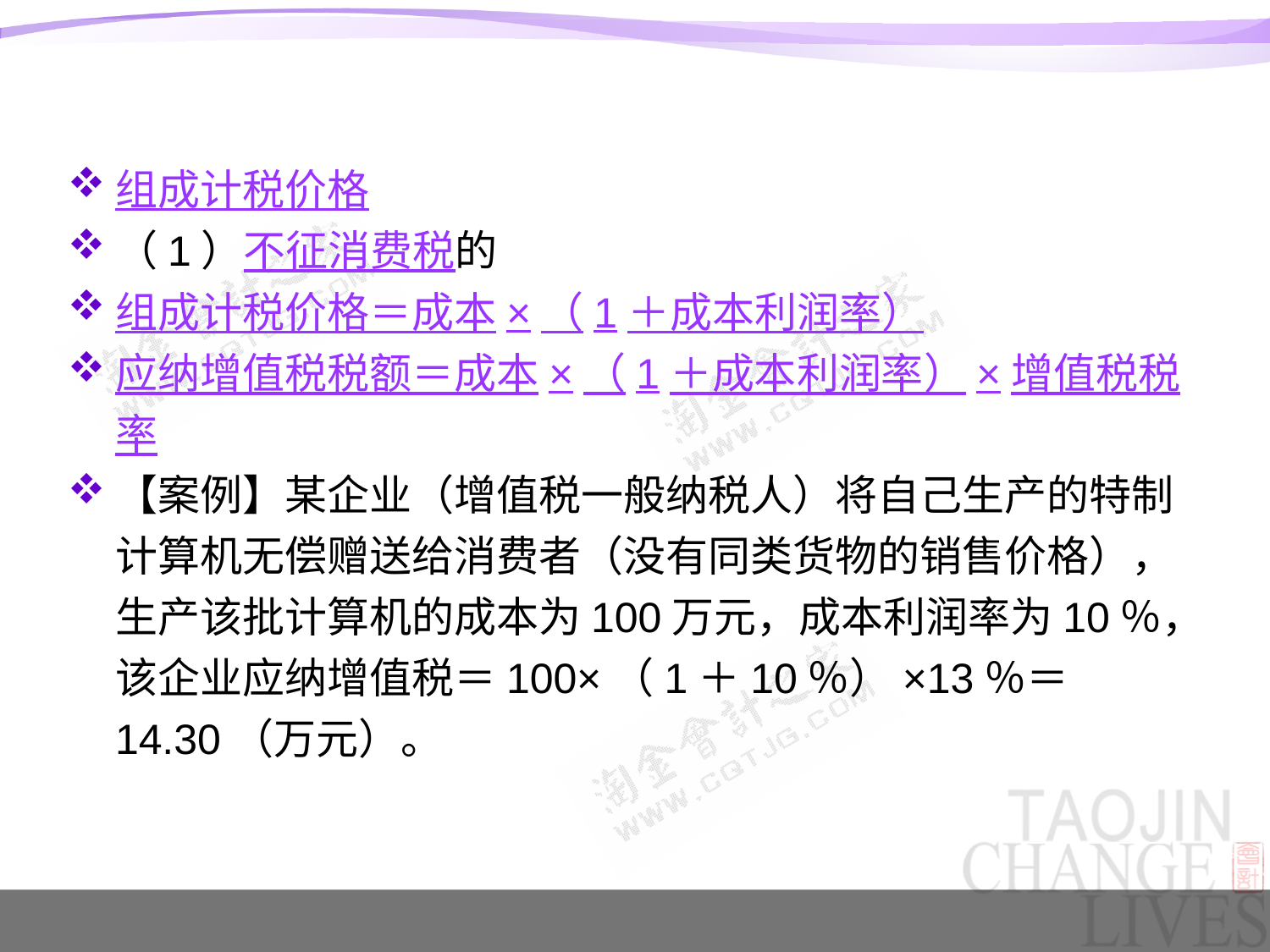

#
组成计税价格
（1）不征消费税的
组成计税价格＝成本×（1＋成本利润率）
应纳增值税税额＝成本×（1＋成本利润率）×增值税税率
【案例】某企业（增值税一般纳税人）将自己生产的特制计算机无偿赠送给消费者（没有同类货物的销售价格），生产该批计算机的成本为100万元，成本利润率为10％，该企业应纳增值税＝100×（1＋10％）×13％＝14.30（万元）。